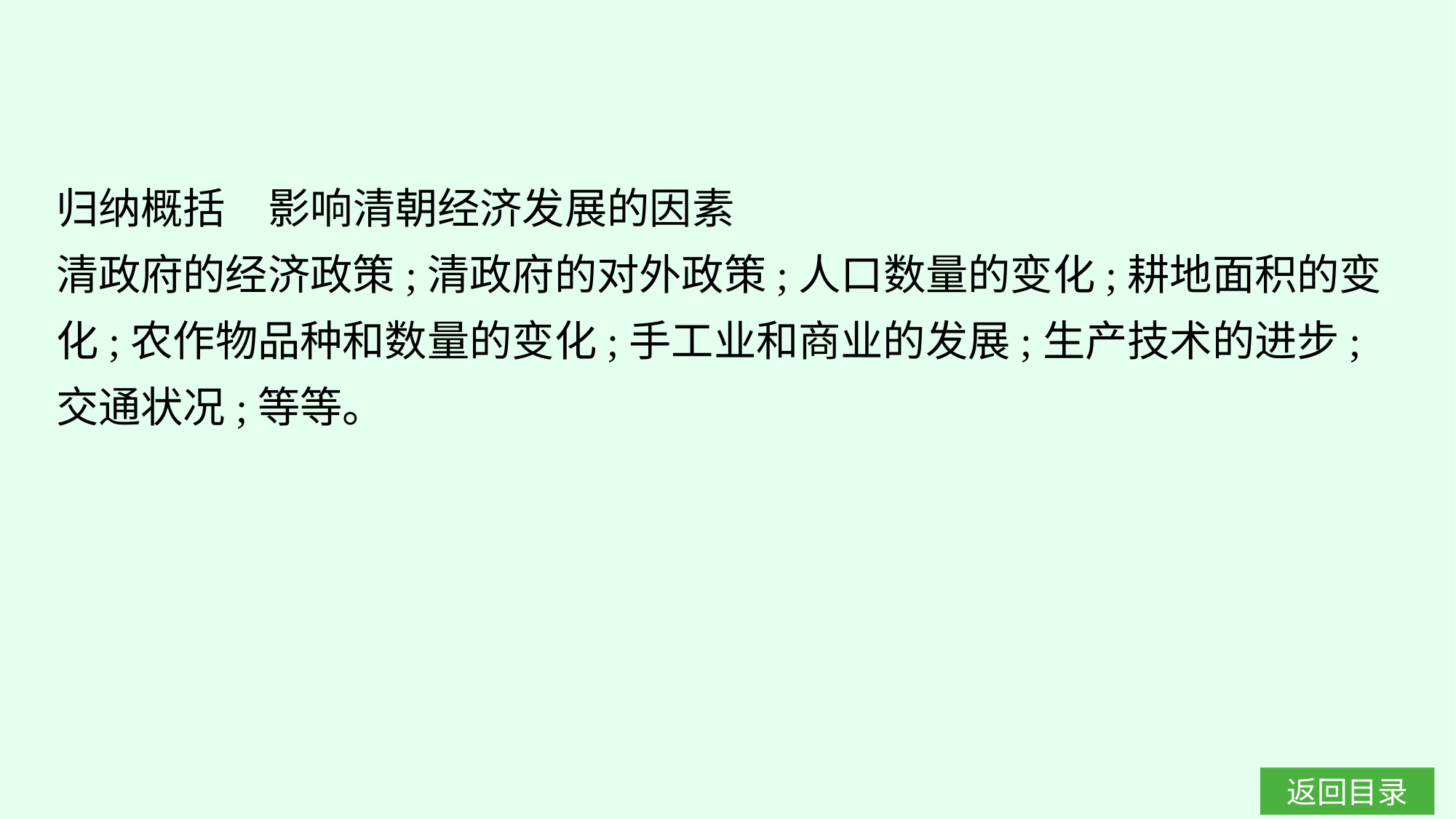

归纳概括　影响清朝经济发展的因素
清政府的经济政策;清政府的对外政策;人口数量的变化;耕地面积的变化;农作物品种和数量的变化;手工业和商业的发展;生产技术的进步;交通状况;等等。